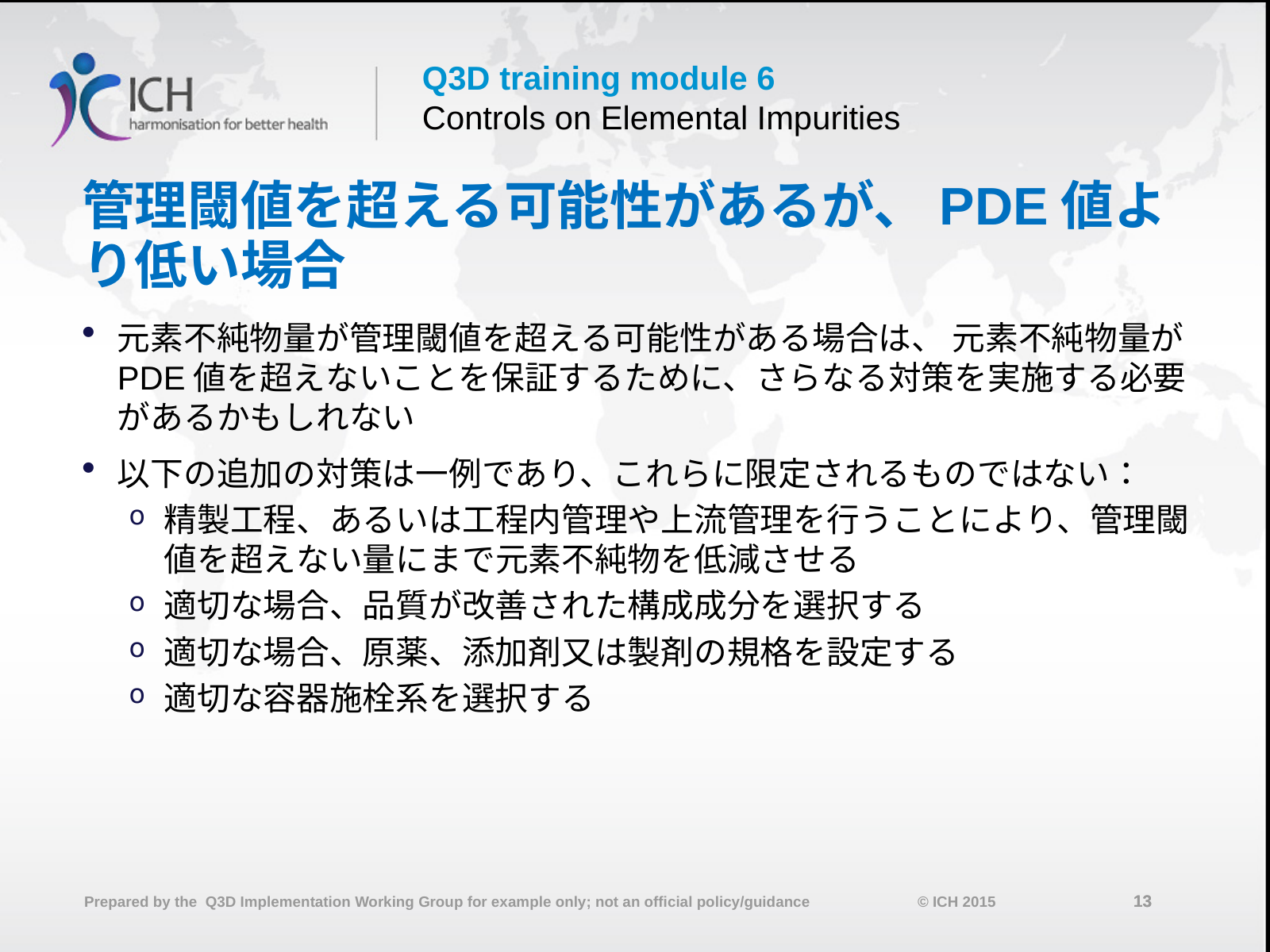

# 管理閾値を超える可能性があるが、PDE値より低い場合
元素不純物量が管理閾値を超える可能性がある場合は、 元素不純物量がPDE値を超えないことを保証するために、さらなる対策を実施する必要があるかもしれない
以下の追加の対策は一例であり、これらに限定されるものではない：
精製工程、あるいは工程内管理や上流管理を行うことにより、管理閾値を超えない量にまで元素不純物を低減させる
適切な場合、品質が改善された構成成分を選択する
適切な場合、原薬、添加剤又は製剤の規格を設定する
適切な容器施栓系を選択する